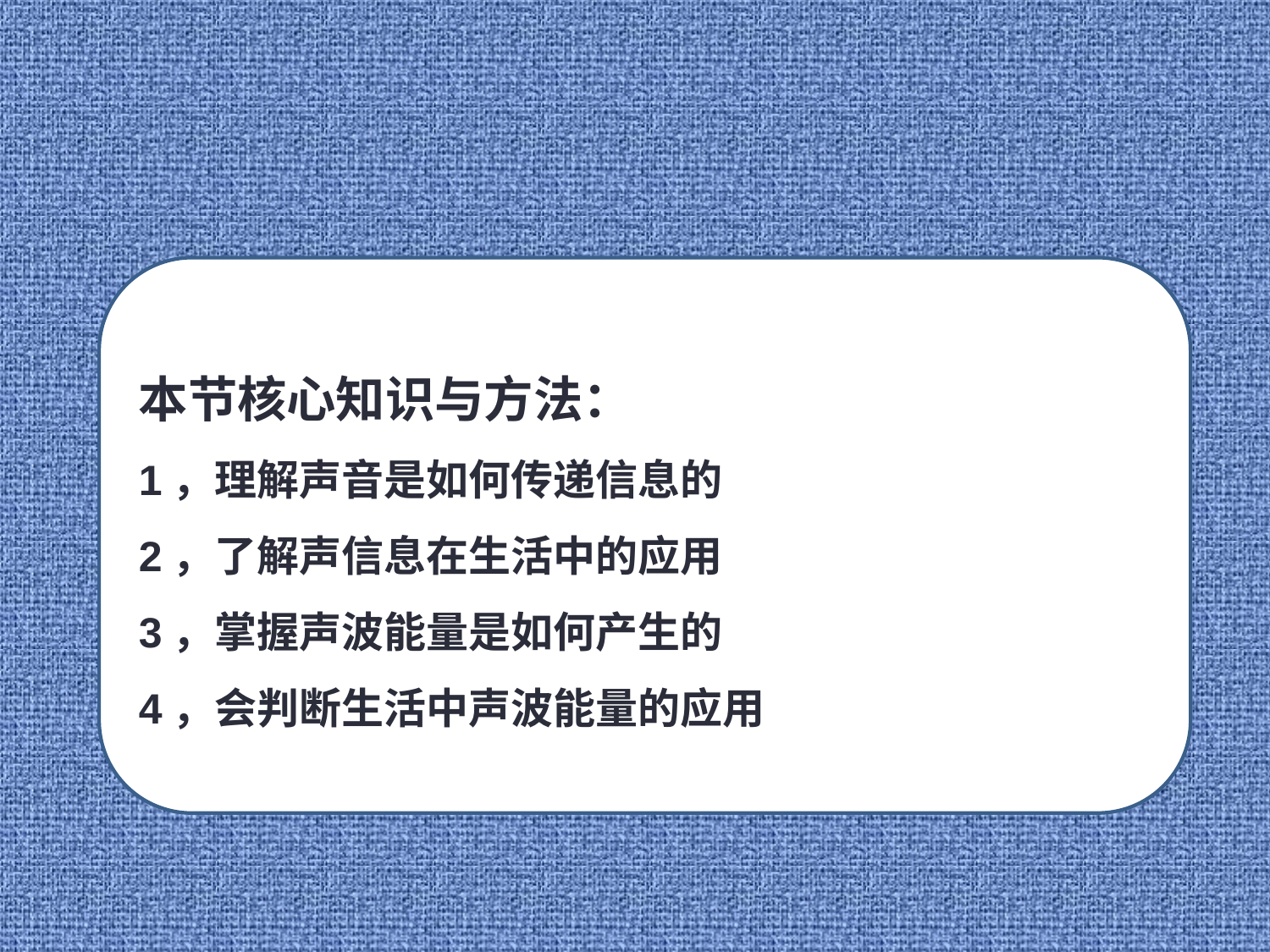

本节核心知识与方法：
1，理解声音是如何传递信息的
2，了解声信息在生活中的应用
3，掌握声波能量是如何产生的
4，会判断生活中声波能量的应用